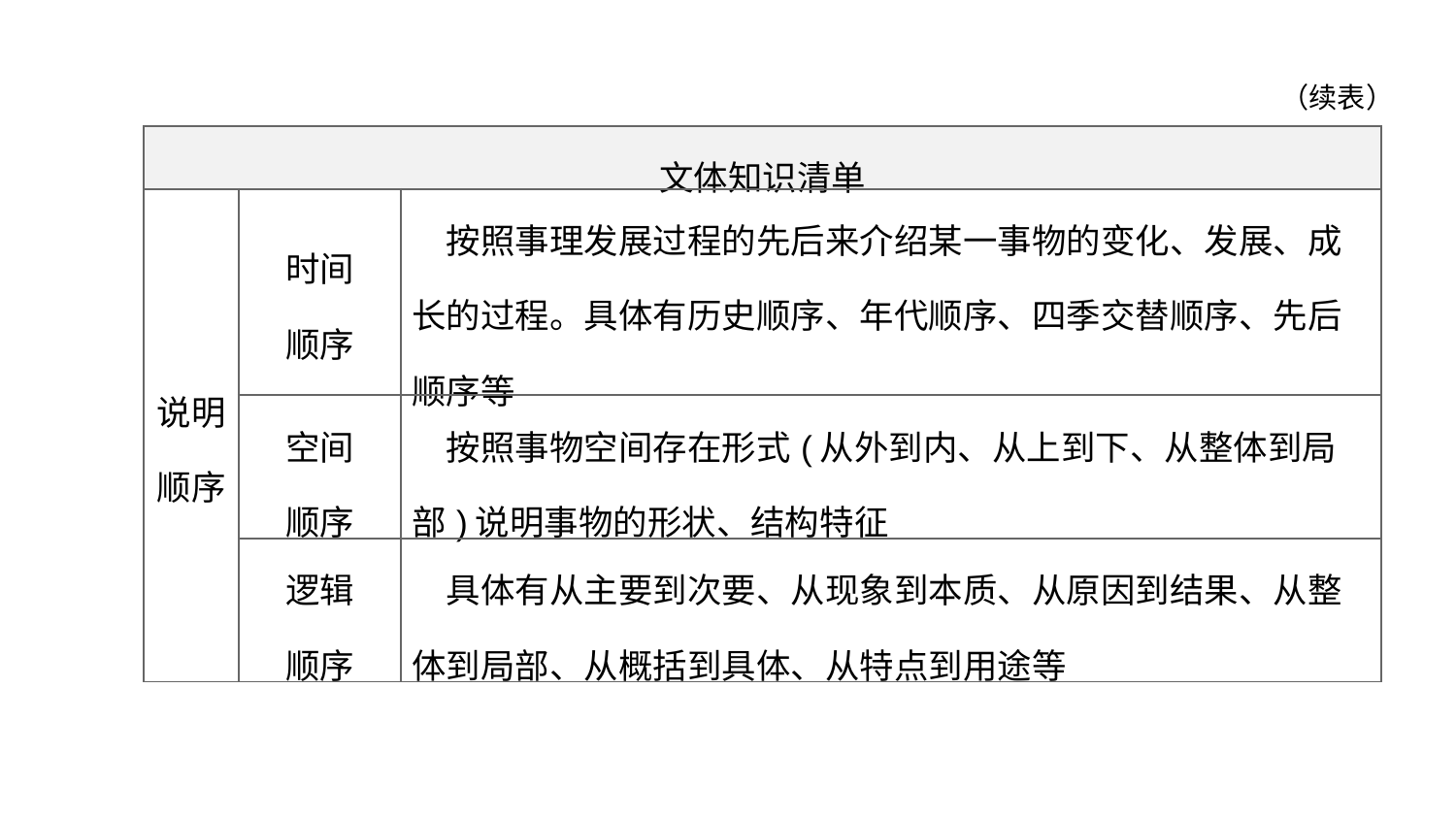

（续表）
| 文体知识清单 |  |  |
| --- | --- | --- |
| 说明 顺序 | 时间 顺序 | 按照事理发展过程的先后来介绍某一事物的变化、发展、成长的过程。具体有历史顺序、年代顺序、四季交替顺序、先后顺序等 |
|  | 空间 顺序 | 按照事物空间存在形式(从外到内、从上到下、从整体到局 部)说明事物的形状、结构特征 |
|  | 逻辑 顺序 | 具体有从主要到次要、从现象到本质、从原因到结果、从整体到局部、从概括到具体、从特点到用途等 |